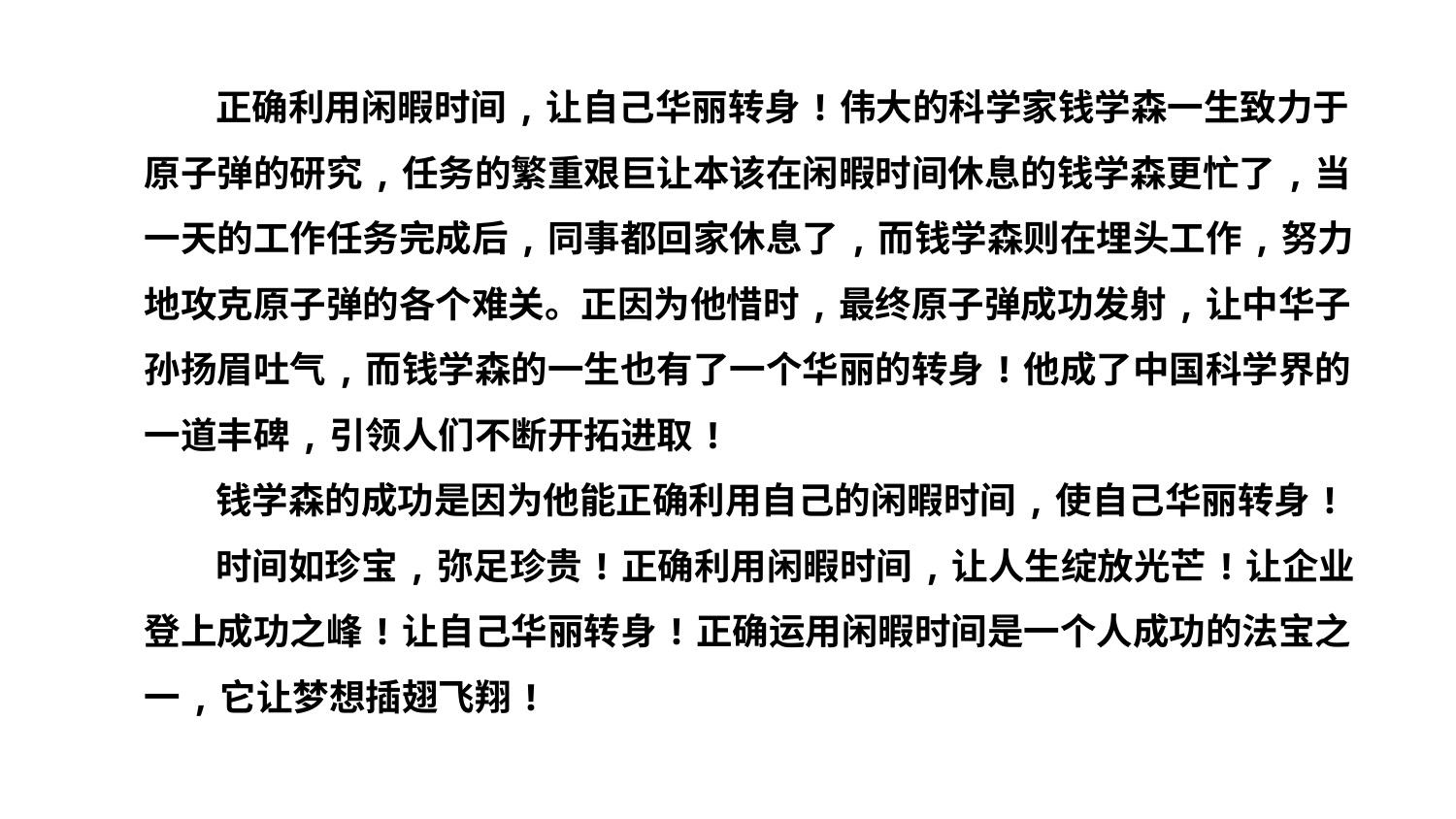

正确利用闲暇时间,让自己华丽转身!伟大的科学家钱学森一生致力于原子弹的研究,任务的繁重艰巨让本该在闲暇时间休息的钱学森更忙了,当一天的工作任务完成后,同事都回家休息了,而钱学森则在埋头工作,努力地攻克原子弹的各个难关。正因为他惜时,最终原子弹成功发射,让中华子孙扬眉吐气,而钱学森的一生也有了一个华丽的转身!他成了中国科学界的一道丰碑,引领人们不断开拓进取!
钱学森的成功是因为他能正确利用自己的闲暇时间,使自己华丽转身!
时间如珍宝,弥足珍贵!正确利用闲暇时间,让人生绽放光芒!让企业登上成功之峰!让自己华丽转身!正确运用闲暇时间是一个人成功的法宝之一,它让梦想插翅飞翔!